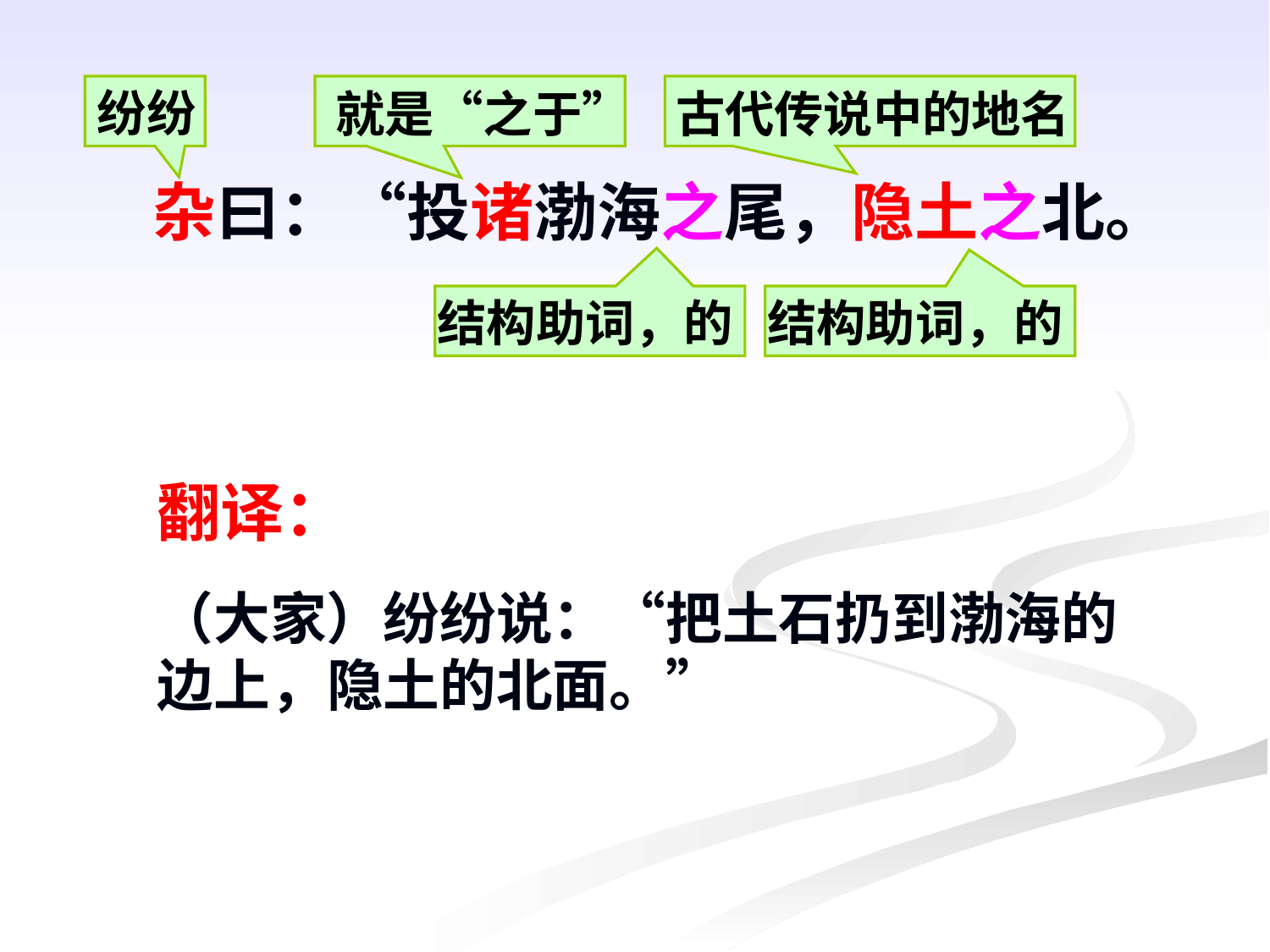

纷纷

就是“之于”
古代传说中的地名

杂曰：“投诸渤海之尾，隐土之北。
结构助词，的

结构助词，的

翻译：
（大家）纷纷说：“把土石扔到渤海的边上，隐土的北面。”